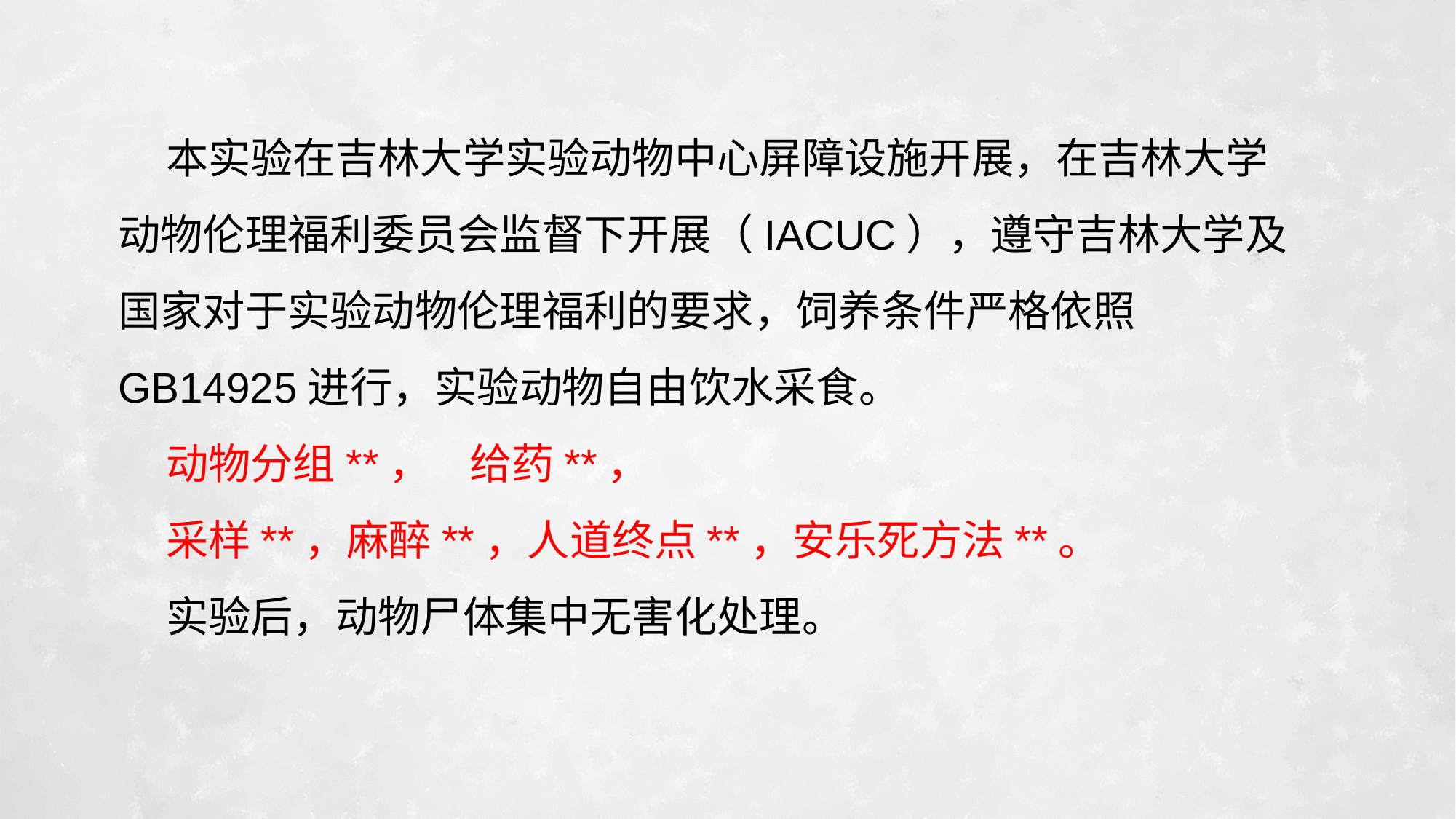

本实验在吉林大学实验动物中心屏障设施开展，在吉林大学动物伦理福利委员会监督下开展（IACUC），遵守吉林大学及国家对于实验动物伦理福利的要求，饲养条件严格依照GB14925进行，实验动物自由饮水采食。
    动物分组**，    给药**，
    采样**，麻醉**，人道终点**，安乐死方法**。
    实验后，动物尸体集中无害化处理。